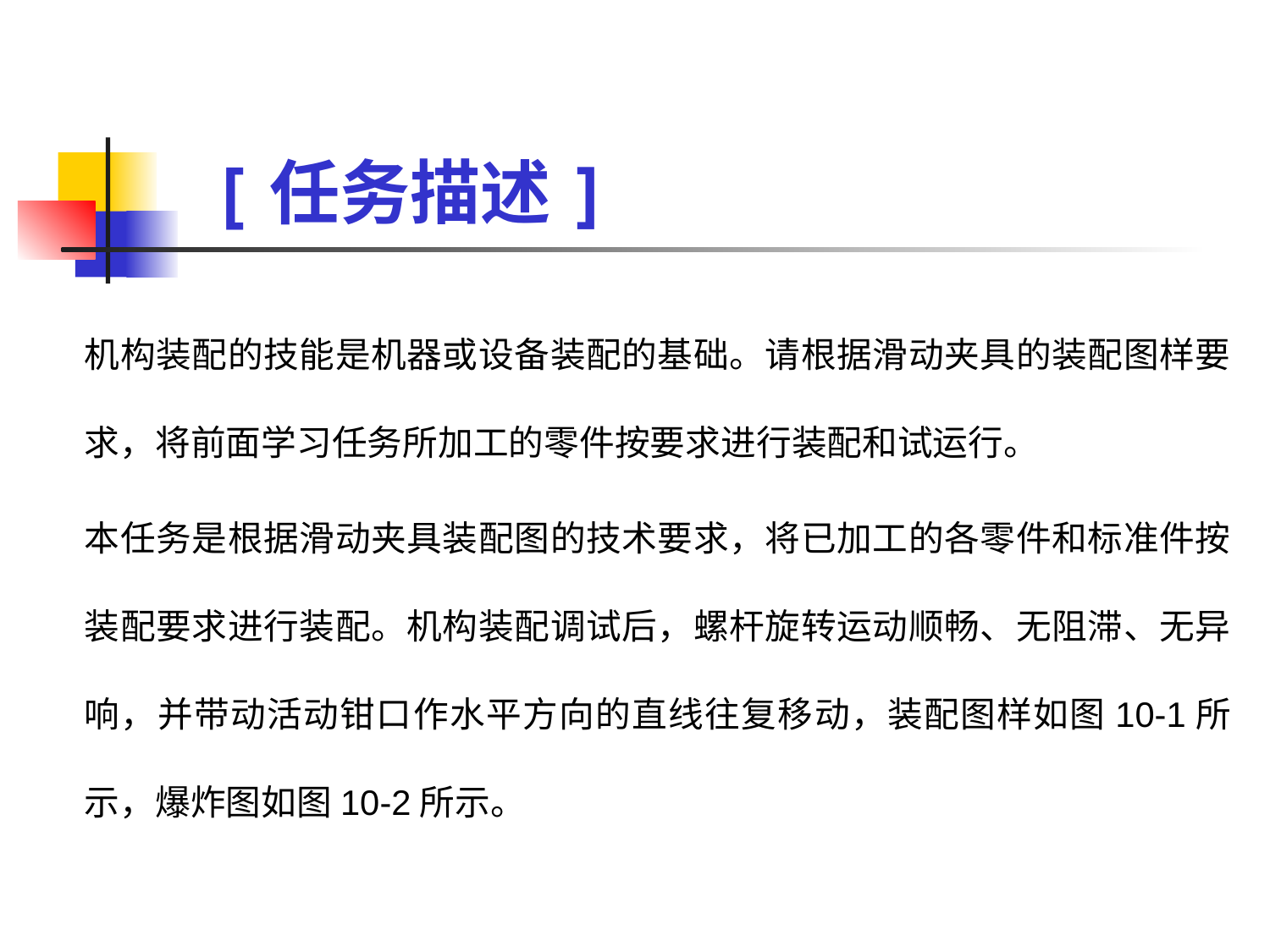

# [任务描述]
机构装配的技能是机器或设备装配的基础。请根据滑动夹具的装配图样要求，将前面学习任务所加工的零件按要求进行装配和试运行。
本任务是根据滑动夹具装配图的技术要求，将已加工的各零件和标准件按装配要求进行装配。机构装配调试后，螺杆旋转运动顺畅、无阻滞、无异响，并带动活动钳口作水平方向的直线往复移动，装配图样如图10-1所示，爆炸图如图10-2所示。